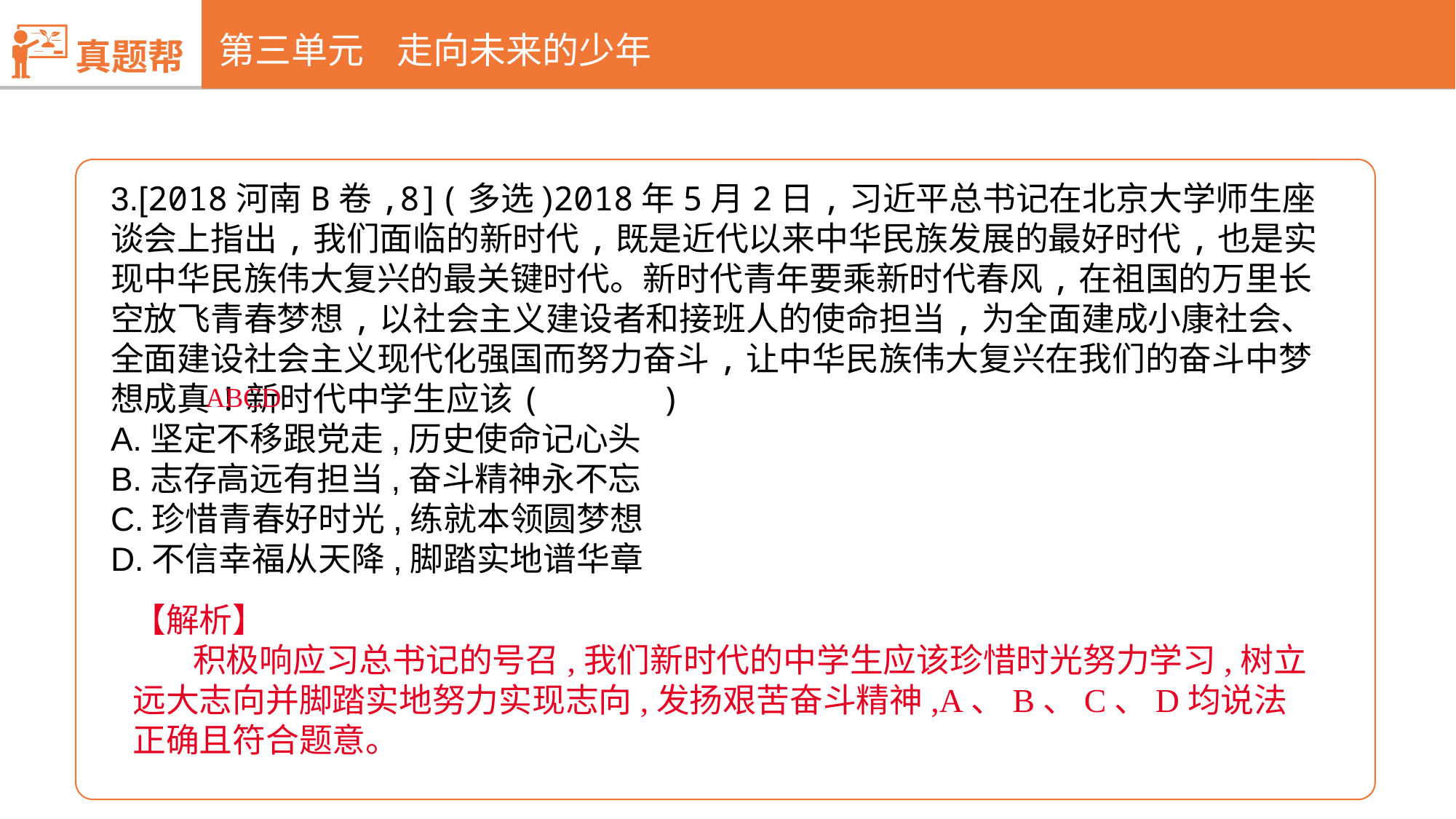

真题帮

第三单元    走向未来的少年

3.[2018河南B卷,8](多选)2018年5月2日,习近平总书记在北京大学师生座谈会上指出,我们面临的新时代,既是近代以来中华民族发展的最好时代,也是实现中华民族伟大复兴的最关键时代。新时代青年要乘新时代春风,在祖国的万里长空放飞青春梦想,以社会主义建设者和接班人的使命担当,为全面建成小康社会、全面建设社会主义现代化强国而努力奋斗,让中华民族伟大复兴在我们的奋斗中梦想成真!新时代中学生应该(      )
A.坚定不移跟党走,历史使命记心头
B.志存高远有担当,奋斗精神永不忘
C.珍惜青春好时光,练就本领圆梦想
D.不信幸福从天降,脚踏实地谱华章
 ABCD

【解析】
       积极响应习总书记的号召,我们新时代的中学生应该珍惜时光努力学习,树立远大志向并脚踏实地努力实现志向,发扬艰苦奋斗精神,A、B、C、D均说法正确且符合题意。